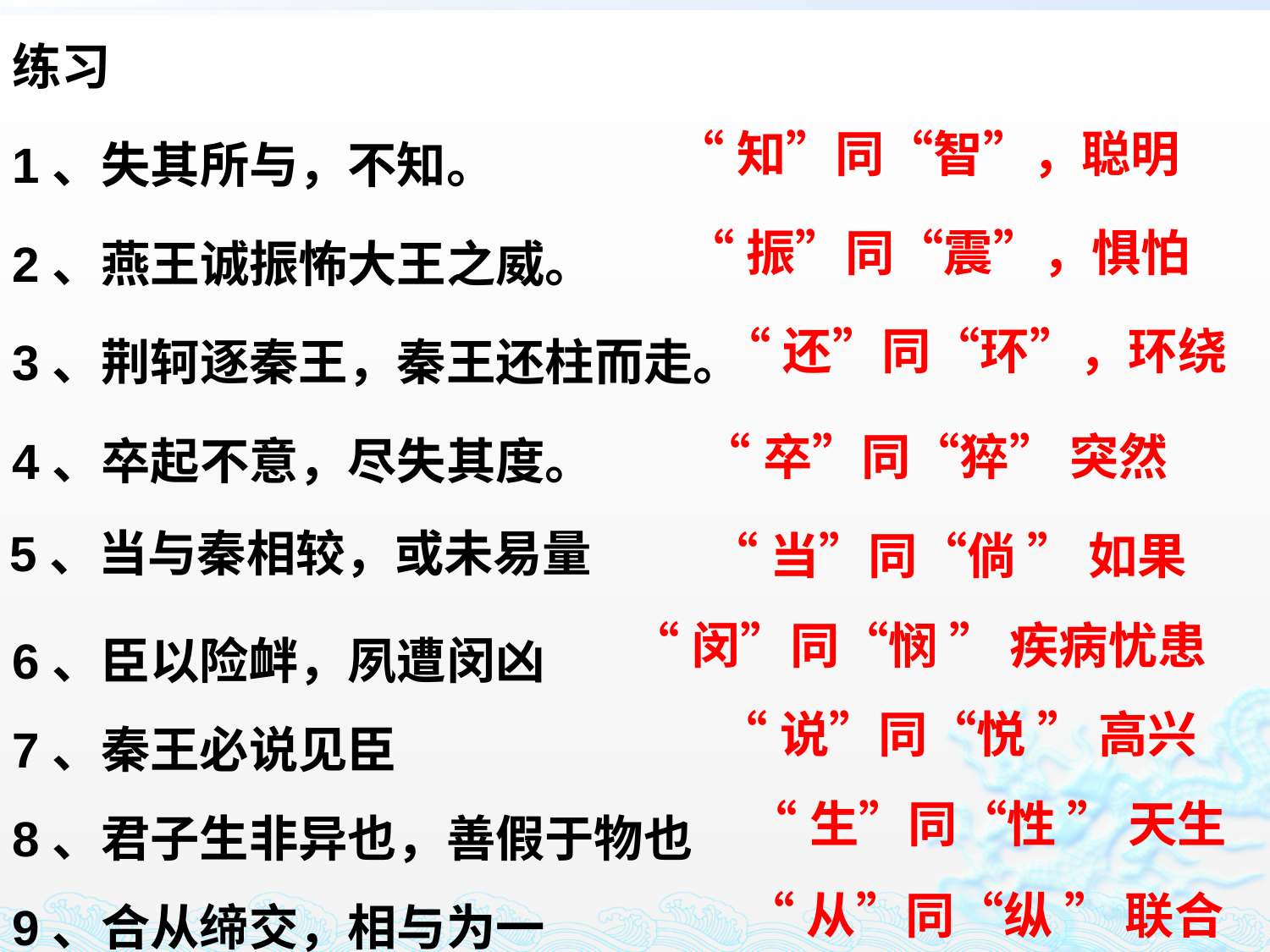

练习
1、失其所与，不知。
2、燕王诚振怖大王之威。
3、荆轲逐秦王，秦王还柱而走。
4、卒起不意，尽失其度。

“知”同“智”，聪明
“振”同“震”，惧怕
“还”同“环”，环绕
“卒”同“猝” 突然

5、当与秦相较，或未易量
“当”同“倘 ” 如果
6、臣以险衅，夙遭闵凶
7、秦王必说见臣
8、君子生非异也，善假于物也
9、合从缔交，相与为一
“闵”同“悯 ” 疾病忧患
“说”同“悦 ” 高兴
“生”同“性 ” 天生
“从”同“纵 ” 联合